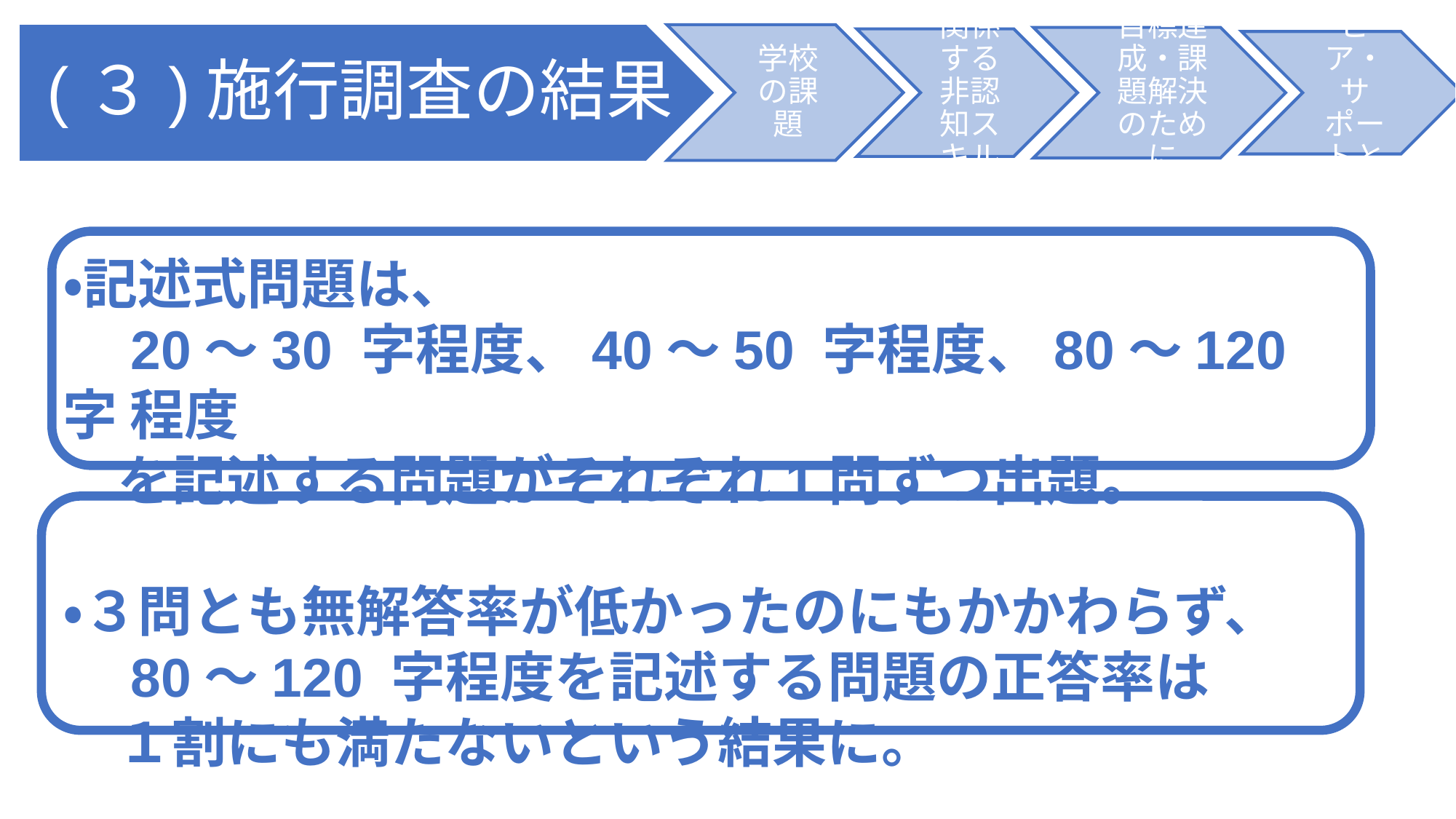

(３)施行調査の結果
学校の課題
関係する非認知スキル
目標達成・課題解決のために
ピア・サポートと

・記述式問題は、
　20～30 字程度、40～50 字程度、80～120 字 程度
　を記述する問題がそれぞれ1問ずつ出題。

・３問とも無解答率が低かったのにもかかわらず、
　80～120 字程度を記述する問題の正答率は
　１割にも満たないという結果に。

http://ishin.kawai-juku.ac.jp/measures/ad-common-test/#section05　　河合塾HP大学入学共通テストとは
－大学入試改革－